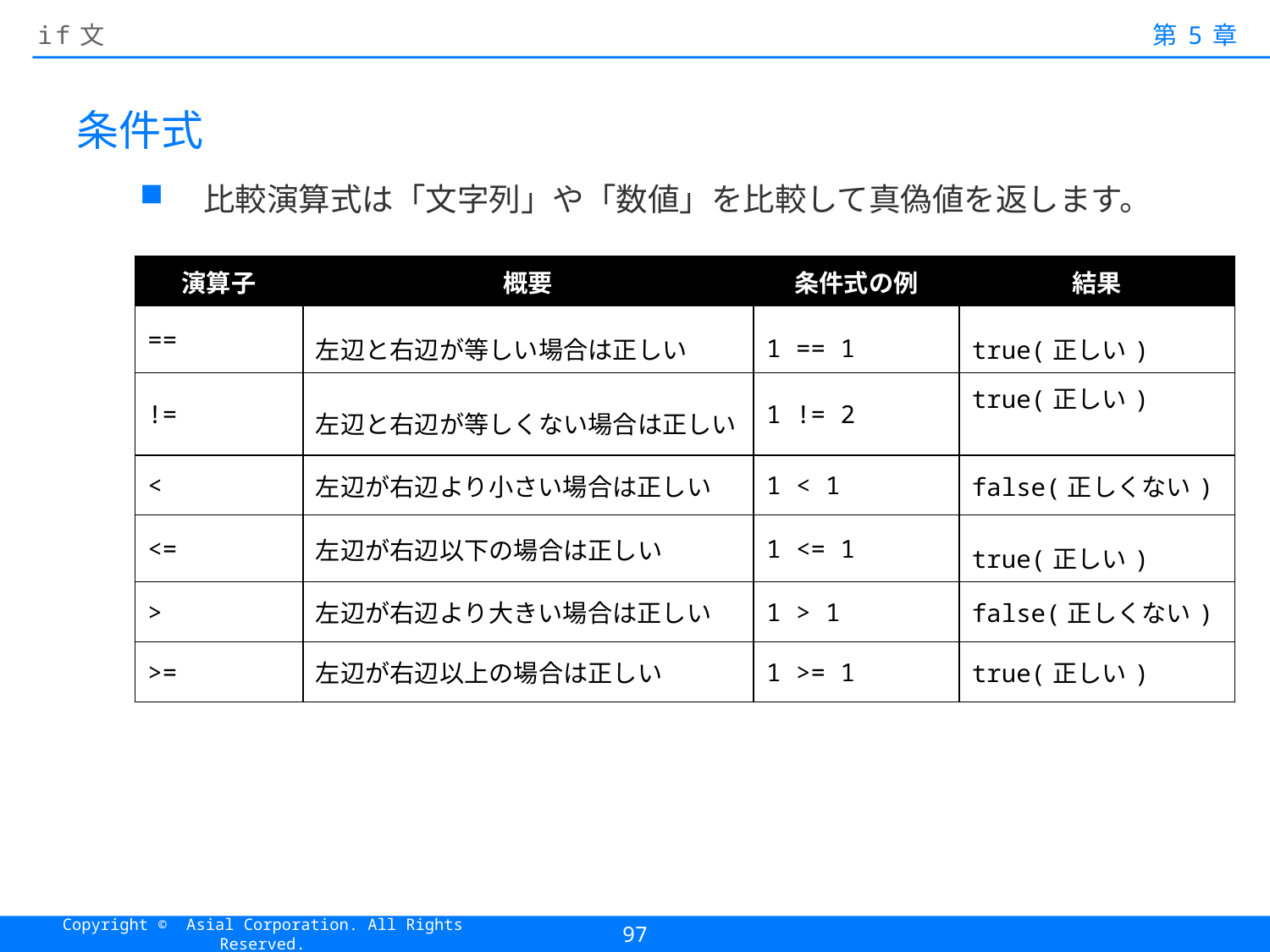

# if文
第5章
条件式
比較演算式は「文字列」や「数値」を比較して真偽値を返します。

| 演算子 | 概要 | 条件式の例 | 結果 |
| --- | --- | --- | --- |
| == | 左辺と右辺が等しい場合は正しい | 1 == 1 | true(正しい) |
| != | 左辺と右辺が等しくない場合は正しい | 1 != 2 | true(正しい) |
| < | 左辺が右辺より小さい場合は正しい | 1 < 1 | false(正しくない) |
| <= | 左辺が右辺以下の場合は正しい | 1 <= 1 | true(正しい) |
| > | 左辺が右辺より大きい場合は正しい | 1 > 1 | false(正しくない) |
| >= | 左辺が右辺以上の場合は正しい | 1 >= 1 | true(正しい) |
97